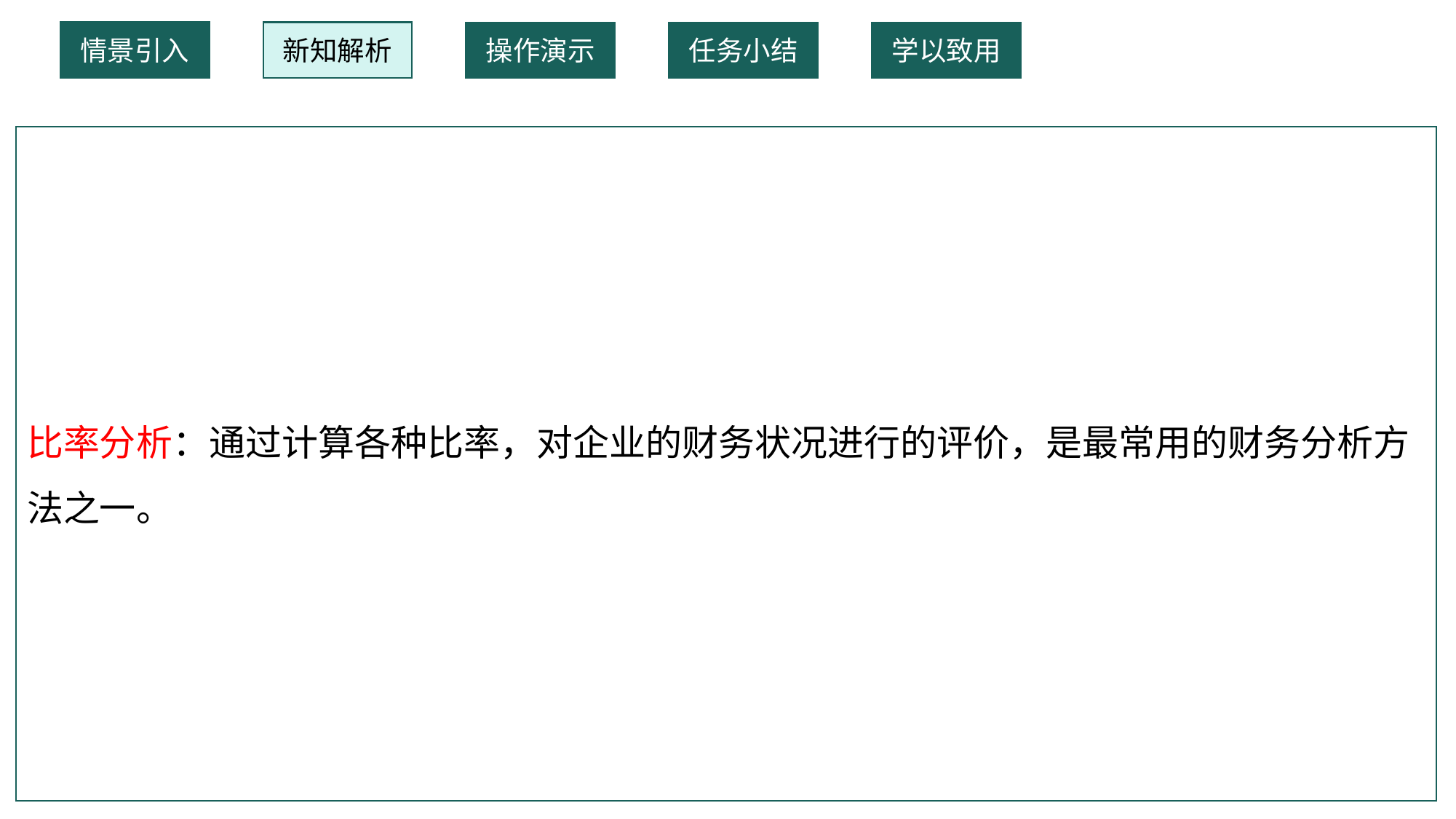

情景引入
新知解析
操作演示
任务小结
学以致用
比率分析：通过计算各种比率，对企业的财务状况进行的评价，是最常用的财务分析方法之一。